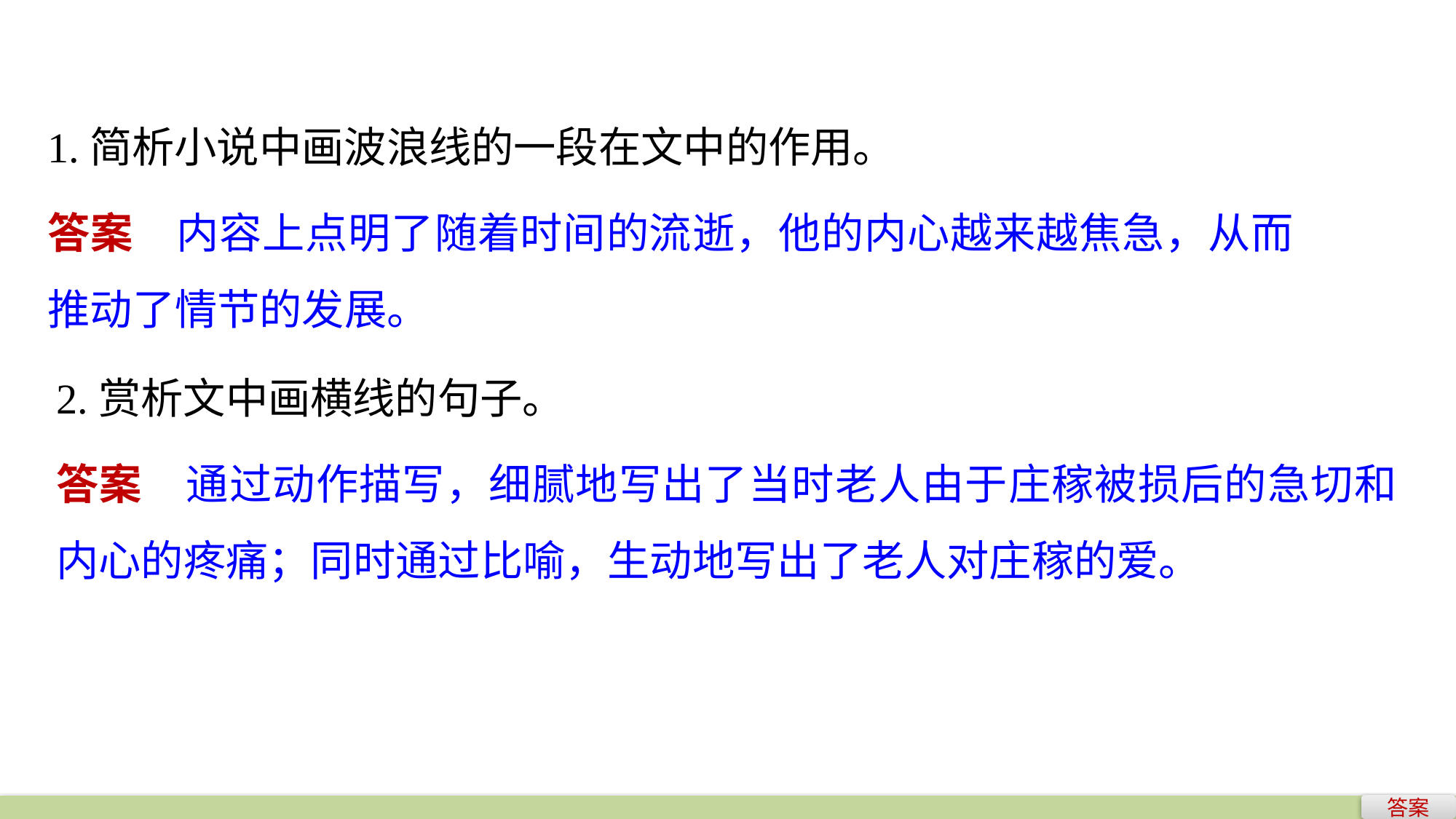

1.简析小说中画波浪线的一段在文中的作用。
答案　内容上点明了随着时间的流逝，他的内心越来越焦急，从而推动了情节的发展。
2.赏析文中画横线的句子。
答案　通过动作描写，细腻地写出了当时老人由于庄稼被损后的急切和内心的疼痛；同时通过比喻，生动地写出了老人对庄稼的爱。
答案